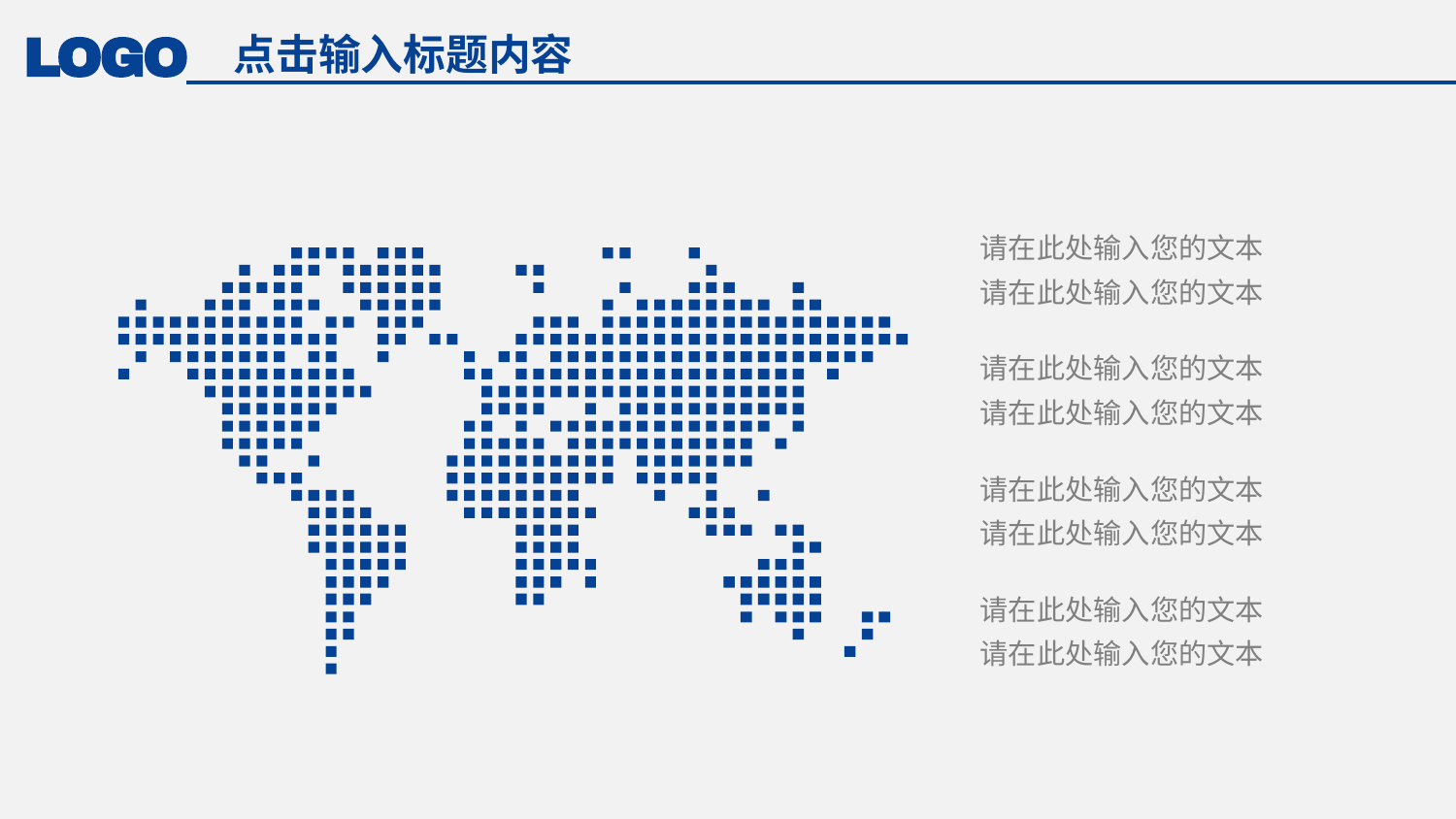

LOGO
点击输入标题内容
请在此处输入您的文本
请在此处输入您的文本

请在此处输入您的文本
请在此处输入您的文本
请在此处输入您的文本
请在此处输入您的文本
请在此处输入您的文本
请在此处输入您的文本